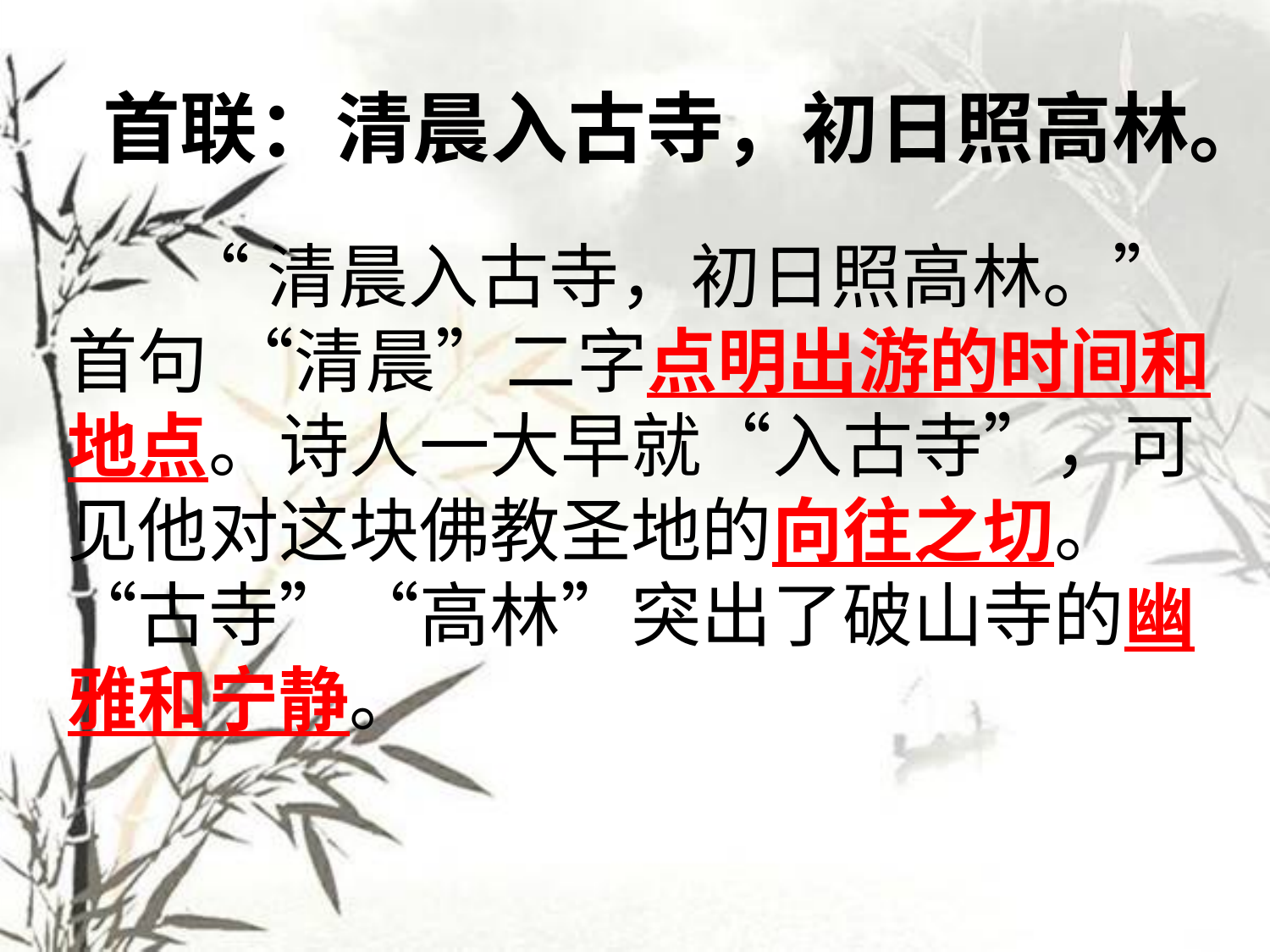

首联：清晨入古寺，初日照高林。
       “清晨入古寺，初日照高林。”首句 “清晨”二字点明出游的时间和地点。诗人一大早就“入古寺”，可见他对这块佛教圣地的向往之切。“古寺”“高林”突出了破山寺的幽雅和宁静。